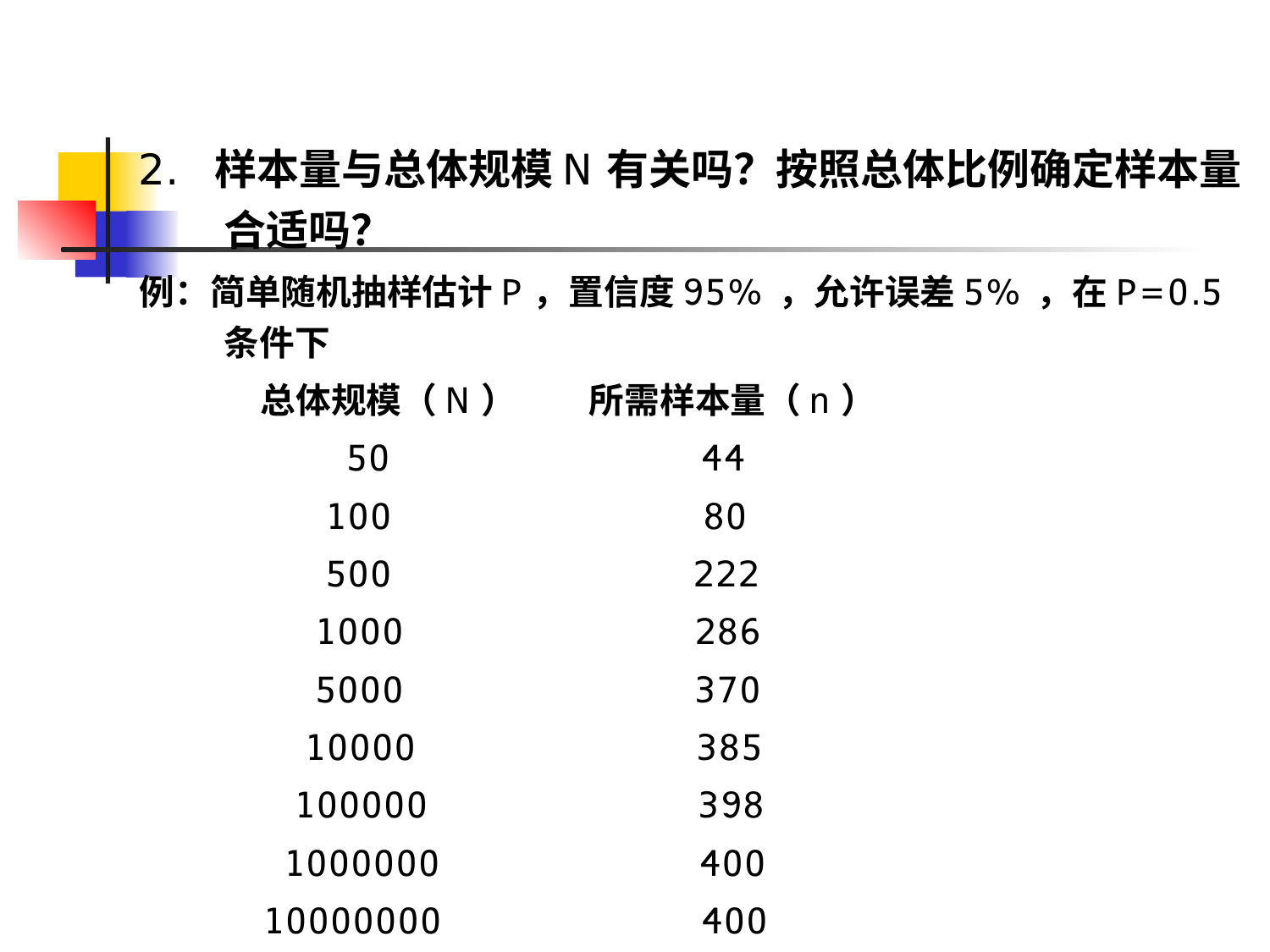

2.  样本量与总体规模N有关吗？按照总体比例确定样本量合适吗？
例：简单随机抽样估计P，置信度95%，允许误差5%，在P=0.5条件下
              总体规模（N）         所需样本量（n）
                    50                              44
                  100                              80
                  500                             222
                 1000                            286
                 5000                            370
                10000                           385
               100000                          398
              1000000                         400
            10000000                         400